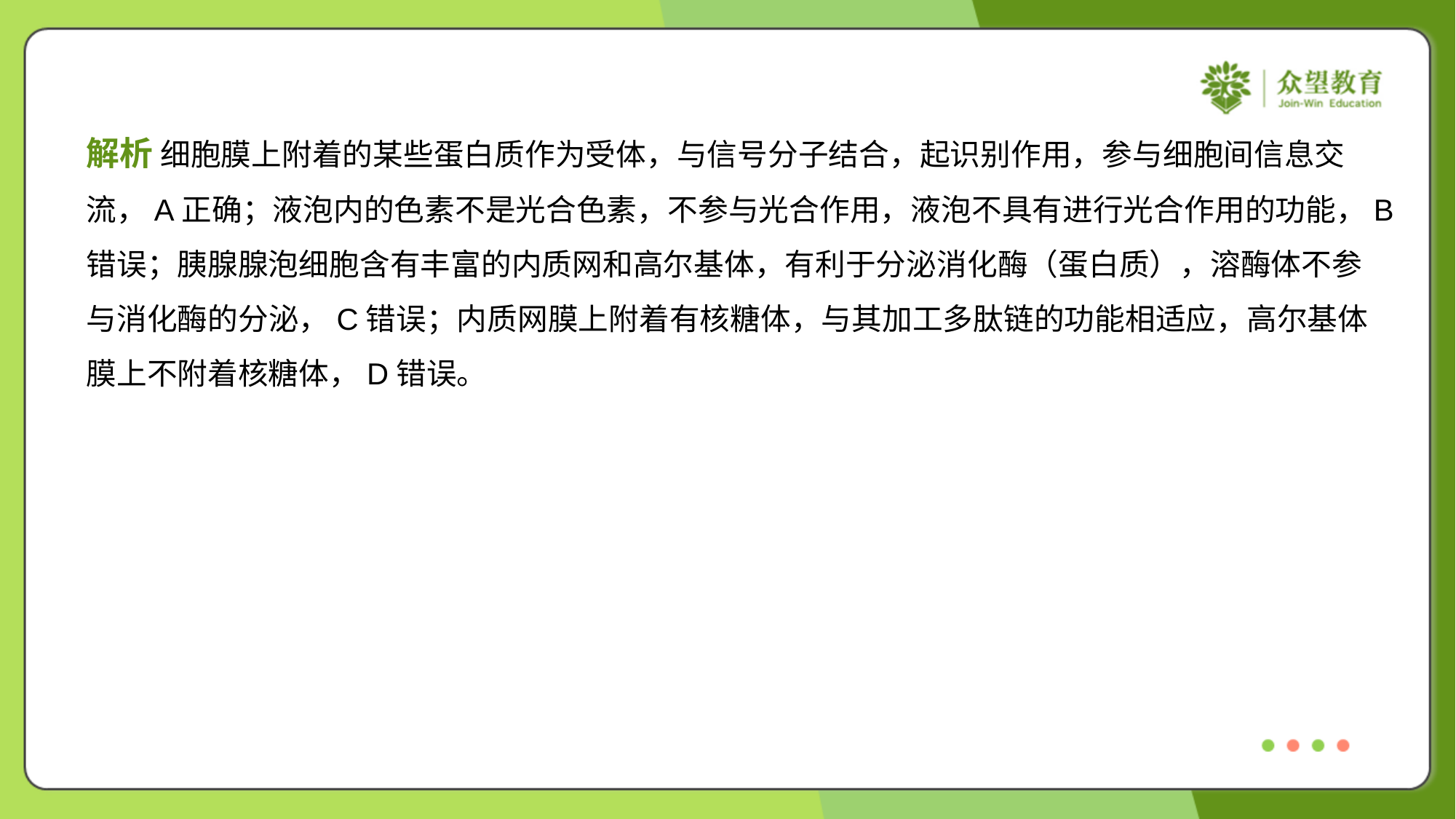

解析 细胞膜上附着的某些蛋白质作为受体，与信号分子结合，起识别作用，参与细胞间信息交
流，A正确；液泡内的色素不是光合色素，不参与光合作用，液泡不具有进行光合作用的功能，B
错误；胰腺腺泡细胞含有丰富的内质网和高尔基体，有利于分泌消化酶（蛋白质），溶酶体不参
与消化酶的分泌，C错误；内质网膜上附着有核糖体，与其加工多肽链的功能相适应，高尔基体
膜上不附着核糖体，D错误。